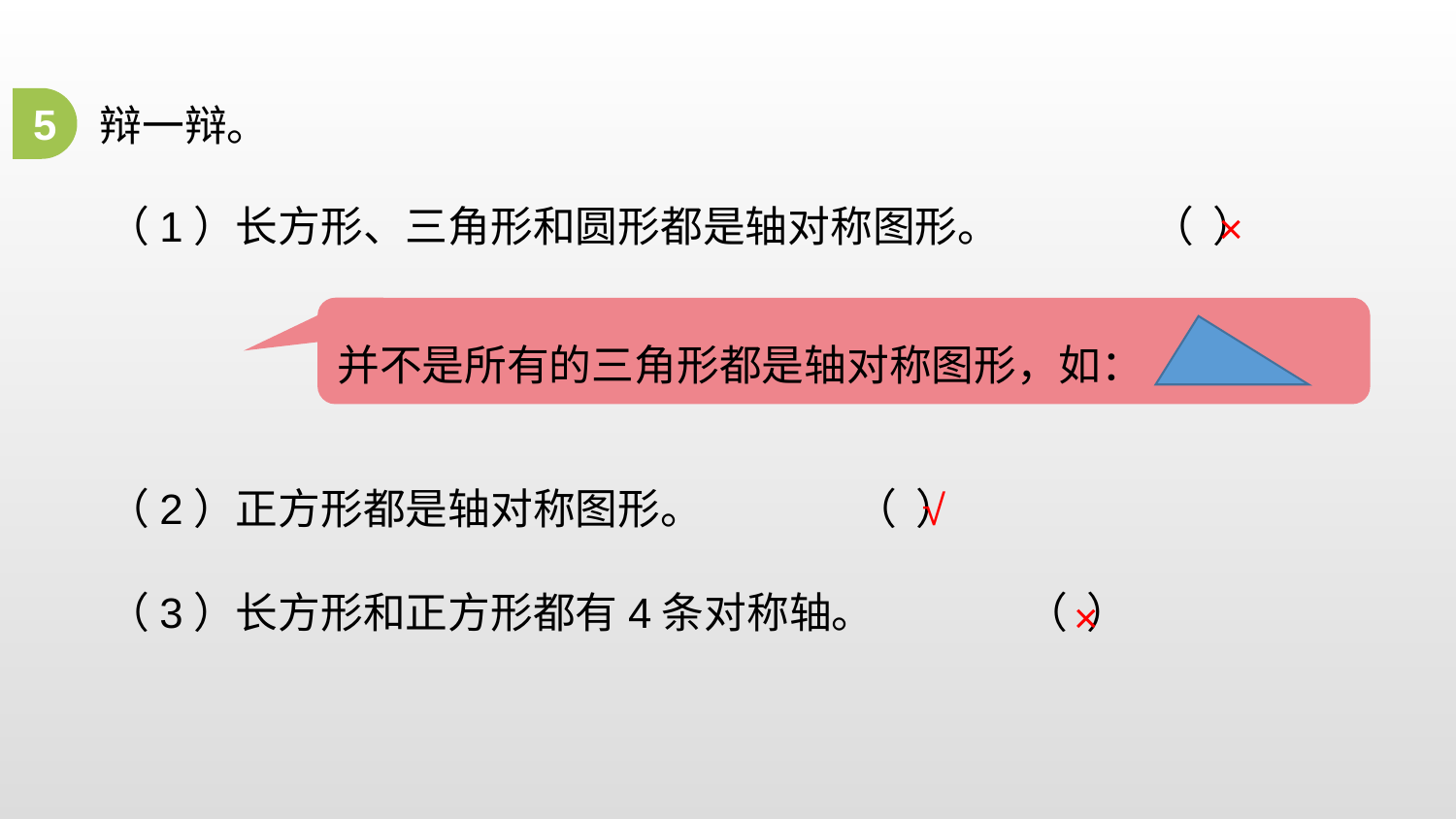

5
辩一辩。
（1）长方形、三角形和圆形都是轴对称图形。                （  ）
×
并不是所有的三角形都是轴对称图形，如：

（2）正方形都是轴对称图形。                （  ）
√
（3）长方形和正方形都有4条对称轴。                （  ）
×